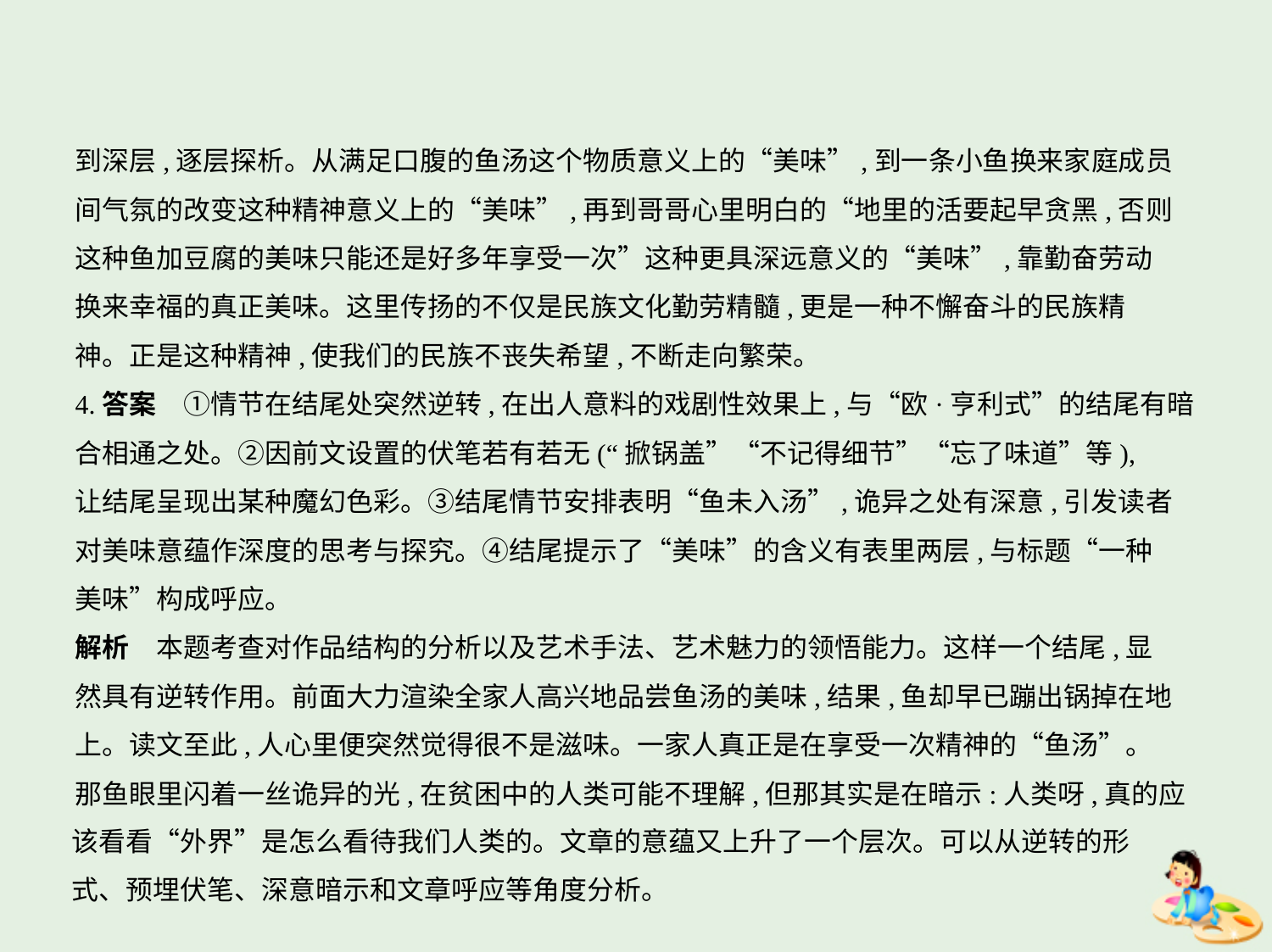

到深层,逐层探析。从满足口腹的鱼汤这个物质意义上的“美味”,到一条小鱼换来家庭成员
间气氛的改变这种精神意义上的“美味”,再到哥哥心里明白的“地里的活要起早贪黑,否则
这种鱼加豆腐的美味只能还是好多年享受一次”这种更具深远意义的“美味”,靠勤奋劳动
换来幸福的真正美味。这里传扬的不仅是民族文化勤劳精髓,更是一种不懈奋斗的民族精
神。正是这种精神,使我们的民族不丧失希望,不断走向繁荣。
4.答案　①情节在结尾处突然逆转,在出人意料的戏剧性效果上,与“欧·亨利式”的结尾有暗
合相通之处。②因前文设置的伏笔若有若无(“掀锅盖”“不记得细节”“忘了味道”等),
让结尾呈现出某种魔幻色彩。③结尾情节安排表明“鱼未入汤”,诡异之处有深意,引发读者
对美味意蕴作深度的思考与探究。④结尾提示了“美味”的含义有表里两层,与标题“一种
美味”构成呼应。
解析　本题考查对作品结构的分析以及艺术手法、艺术魅力的领悟能力。这样一个结尾,显
然具有逆转作用。前面大力渲染全家人高兴地品尝鱼汤的美味,结果,鱼却早已蹦出锅掉在地
上。读文至此,人心里便突然觉得很不是滋味。一家人真正是在享受一次精神的“鱼汤”。
那鱼眼里闪着一丝诡异的光,在贫困中的人类可能不理解,但那其实是在暗示:人类呀,真的应
该看看“外界”是怎么看待我们人类的。文章的意蕴又上升了一个层次。可以从逆转的形
式、预埋伏笔、深意暗示和文章呼应等角度分析。